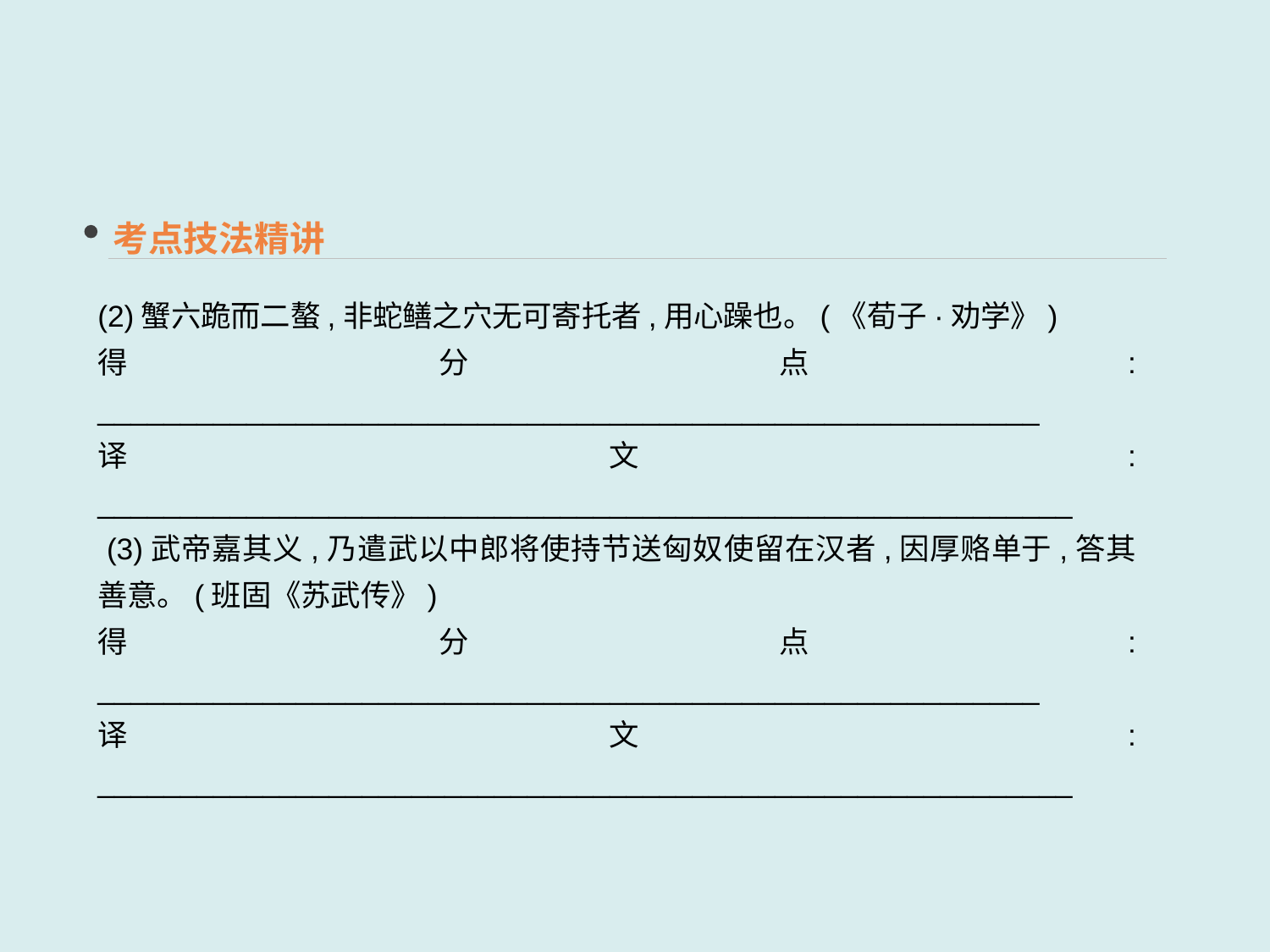

考点技法精讲

(2)蟹六跪而二螯,非蛇鳝之穴无可寄托者,用心躁也。(《荀子·劝学》)
得分点: _________________________________________________________
译文: ___________________________________________________________
 (3)武帝嘉其义,乃遣武以中郎将使持节送匈奴使留在汉者,因厚赂单于,答其善意。(班固《苏武传》)
得分点: _________________________________________________________
译文: ___________________________________________________________